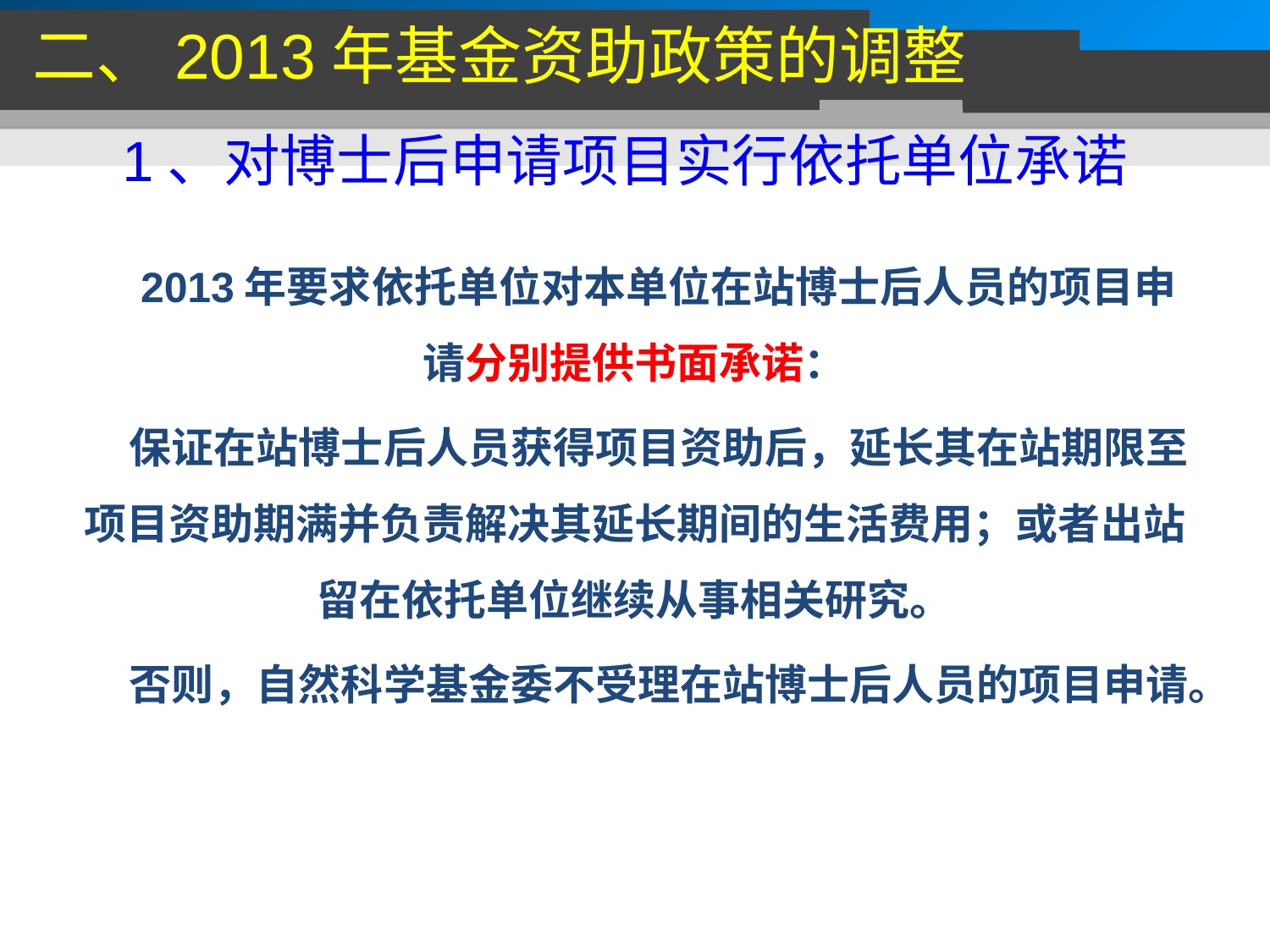

二、2013年基金资助政策的调整
1、对博士后申请项目实行依托单位承诺
    2013年要求依托单位对本单位在站博士后人员的项目申请分别提供书面承诺：
    保证在站博士后人员获得项目资助后，延长其在站期限至项目资助期满并负责解决其延长期间的生活费用；或者出站留在依托单位继续从事相关研究。
    否则，自然科学基金委不受理在站博士后人员的项目申请。